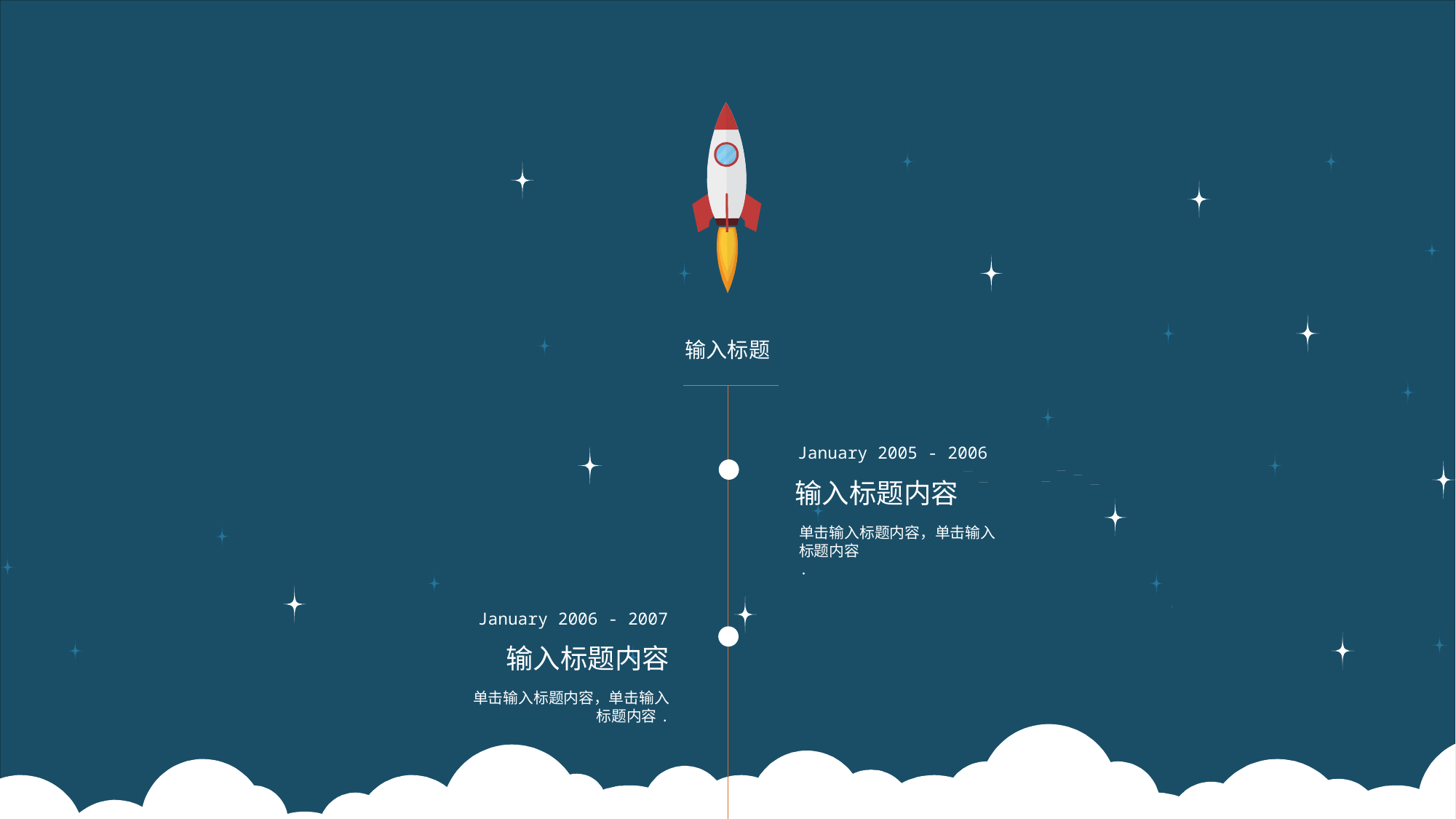

输入标题
January 2005 - 2006

输入标题内容
单击输入标题内容，单击输入标题内容
.
January 2006 - 2007

输入标题内容
单击输入标题内容，单击输入标题内容.